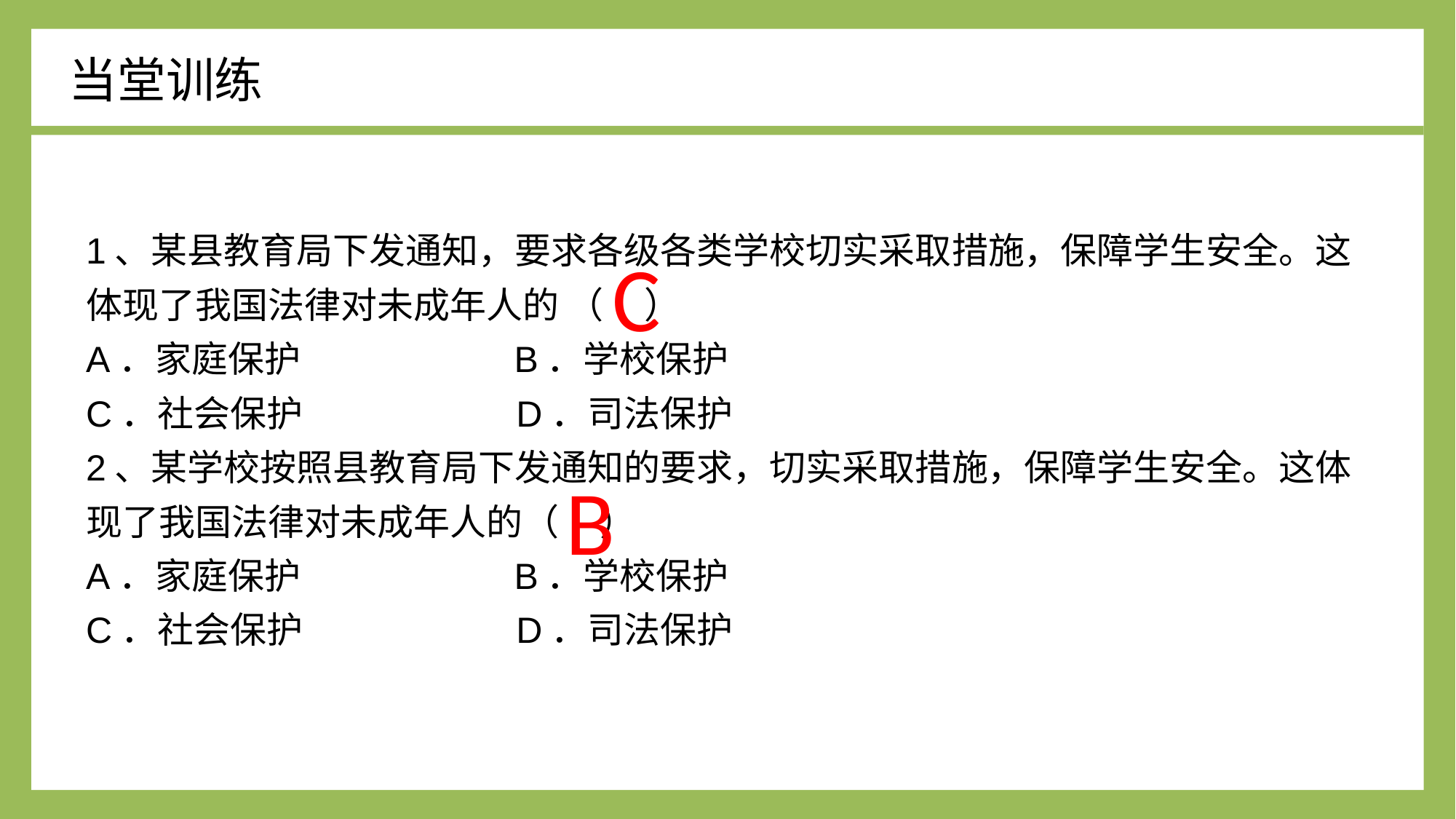

当堂训练

1、某县教育局下发通知，要求各级各类学校切实采取措施，保障学生安全。这体现了我国法律对未成年人的 （     ）
A．家庭保护                         B．学校保护
C．社会保护                         D．司法保护
2、某学校按照县教育局下发通知的要求，切实采取措施，保障学生安全。这体现了我国法律对未成年人的（     ）
A．家庭保护                         B．学校保护
C．社会保护                         D．司法保护
C
B